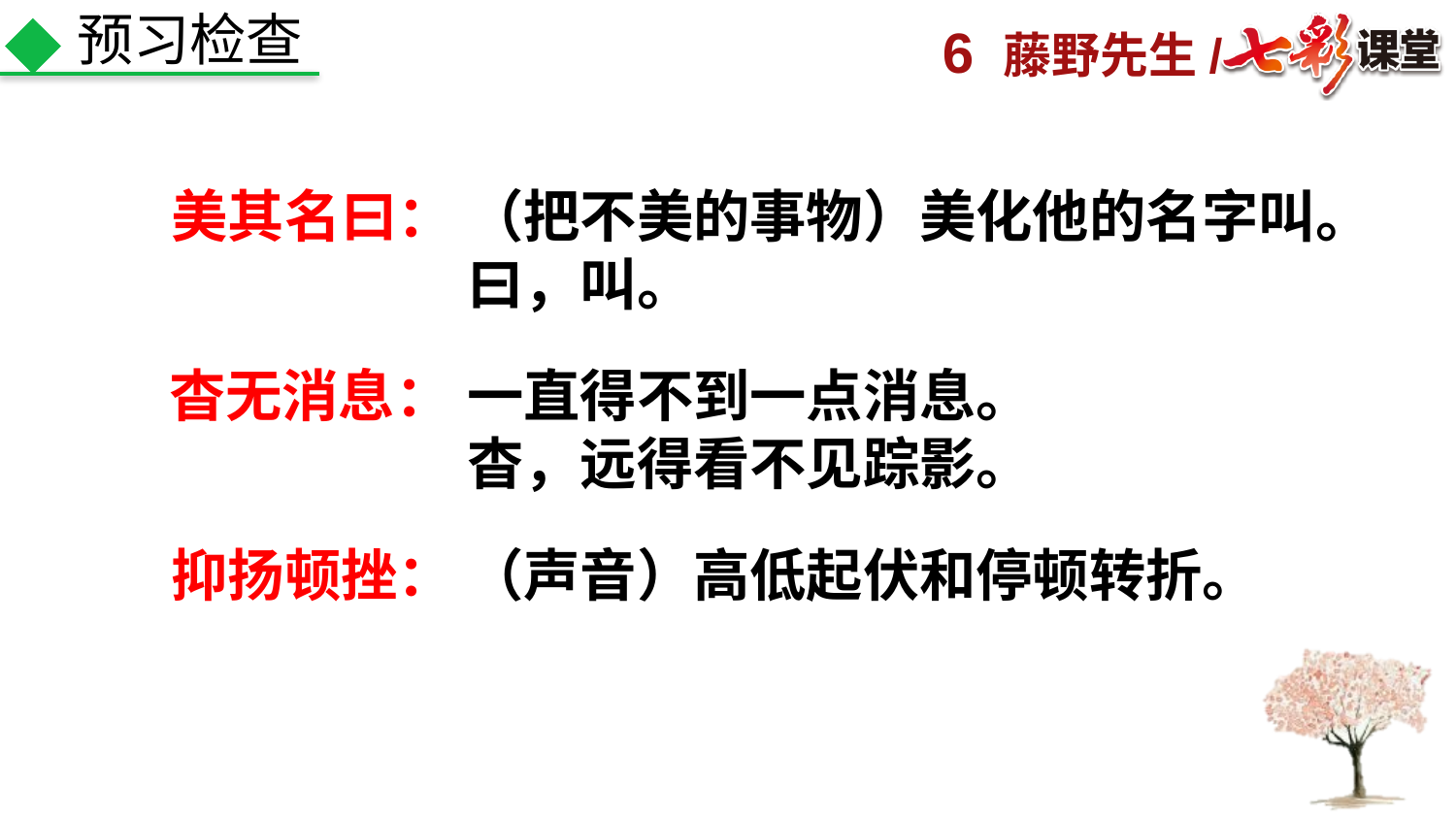

预习检查

美其名曰：
（把不美的事物）美化他的名字叫。
曰，叫。
杳无消息：
一直得不到一点消息。
杳，远得看不见踪影。
抑扬顿挫：
（声音）高低起伏和停顿转折。